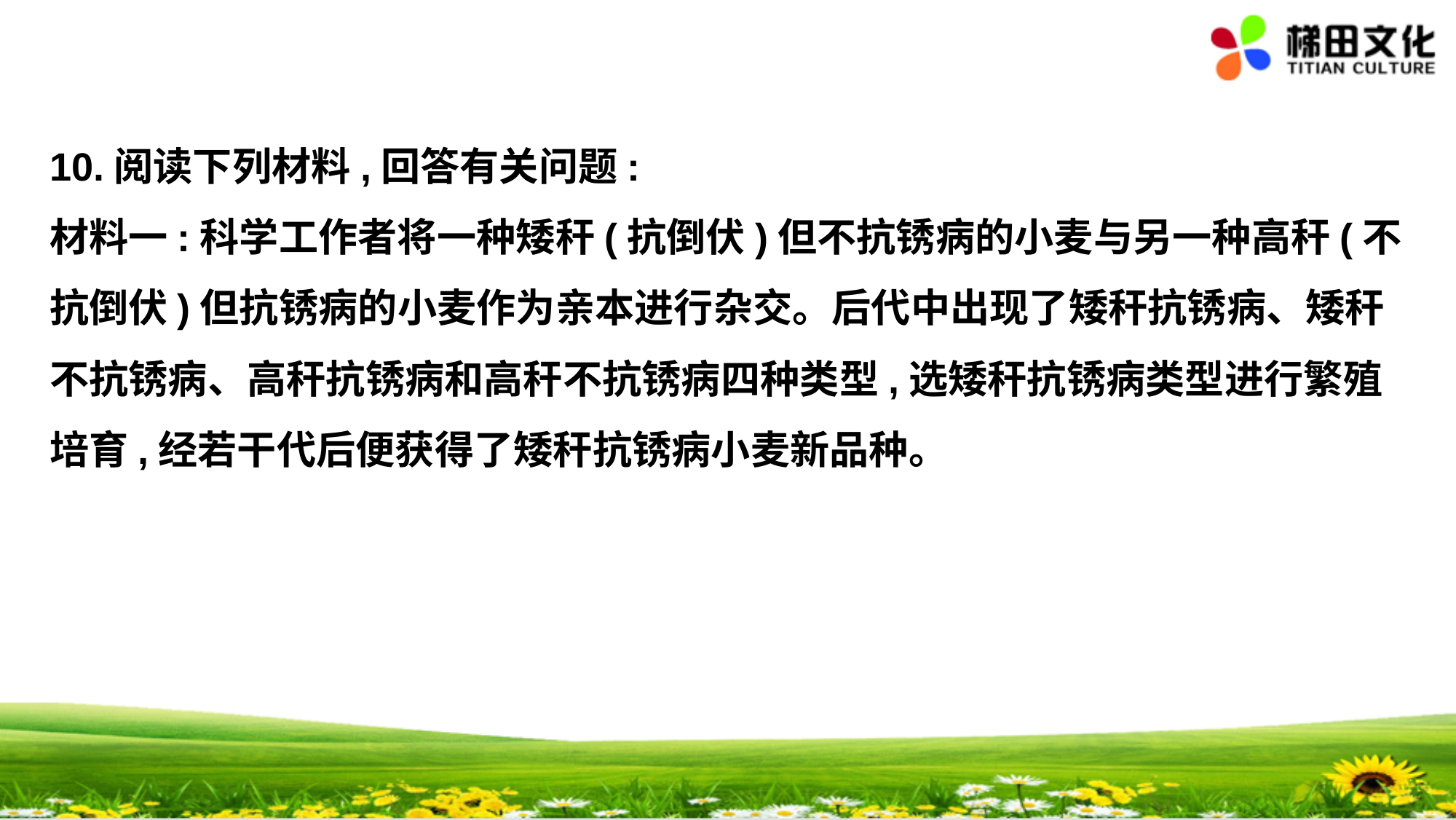

10.阅读下列材料,回答有关问题:
材料一:科学工作者将一种矮秆(抗倒伏)但不抗锈病的小麦与另一种高秆(不抗倒伏)但抗锈病的小麦作为亲本进行杂交。后代中出现了矮秆抗锈病、矮秆不抗锈病、高秆抗锈病和高秆不抗锈病四种类型,选矮秆抗锈病类型进行繁殖培育,经若干代后便获得了矮秆抗锈病小麦新品种。